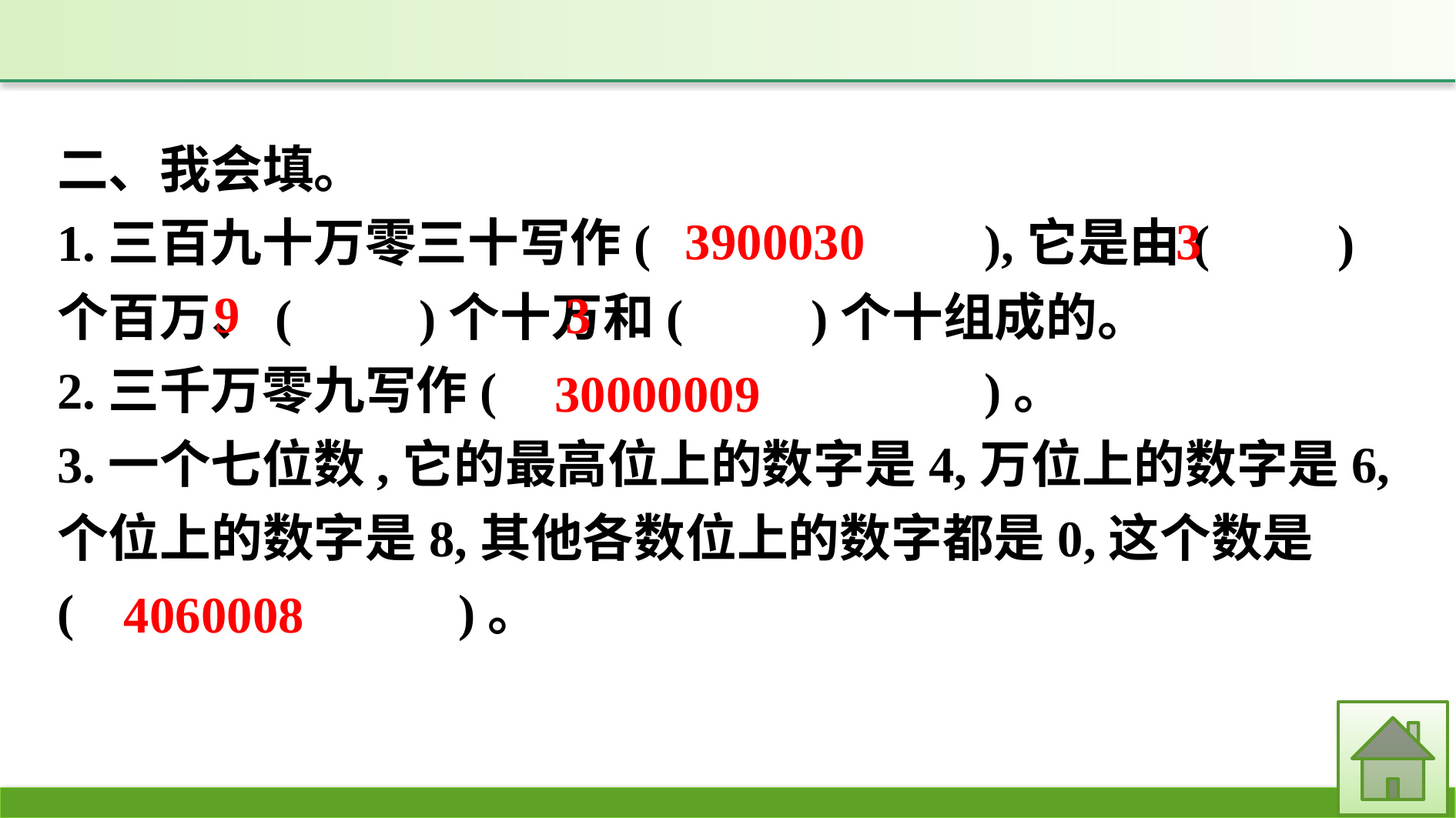

二、我会填。
1.三百九十万零三十写作(　　　　　　),它是由(　　)个百万、(　　)个十万和(　　)个十组成的。
2.三千万零九写作(　　　　　　　　　)。
3.一个七位数,它的最高位上的数字是4,万位上的数字是6,个位上的数字是8,其他各数位上的数字都是0,这个数是(　　　　　　　)。
3900030
3
9
3
30000009
4060008